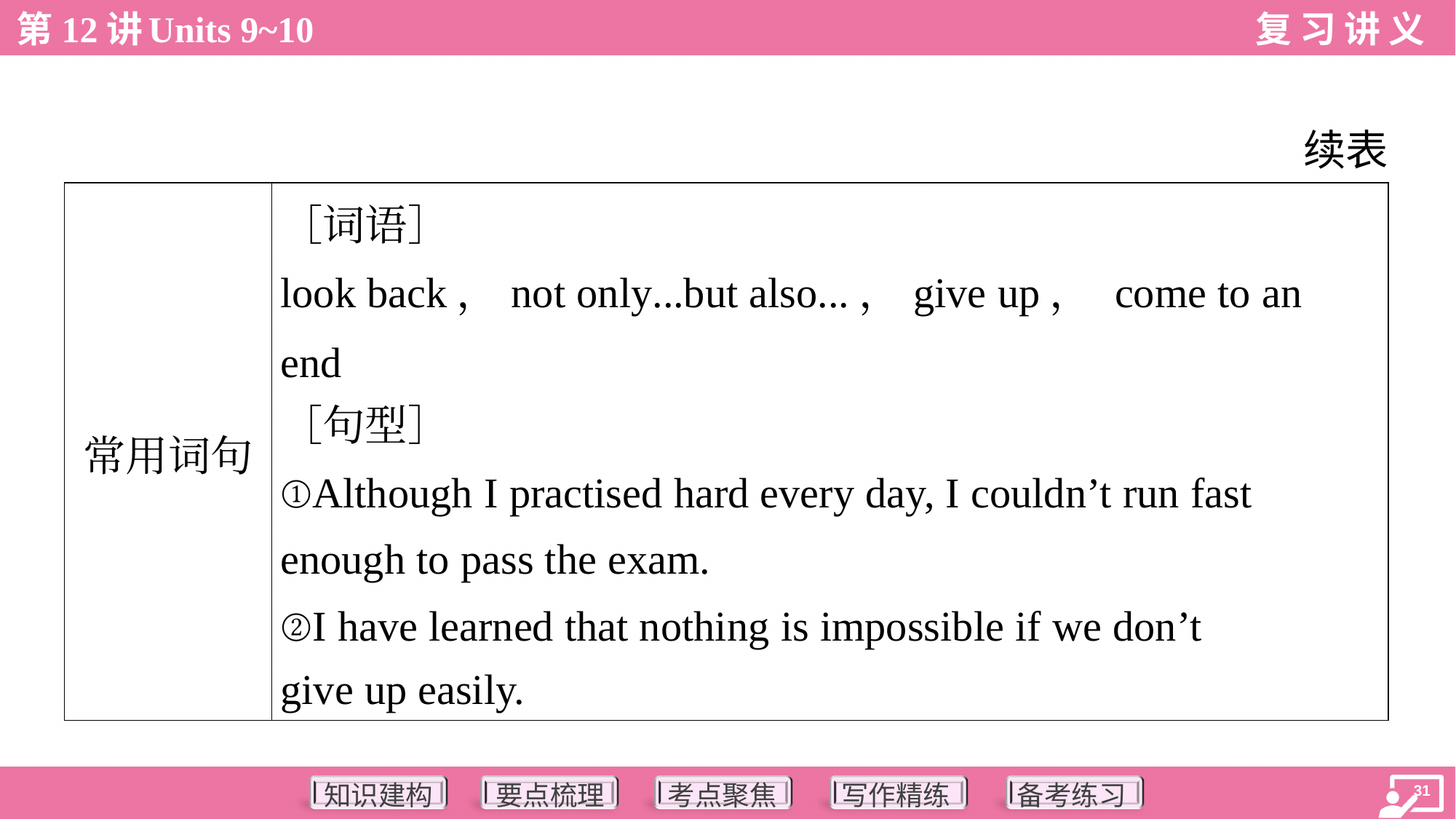

续表
| 常用词句 | ［词语］ look back，not only...but also...，give up， come to an end ［句型］ ①Although I practised hard every day, I couldn’t run fast enough to pass the exam. ②I have learned that nothing is impossible if we don’t give up easily. |
| --- | --- |